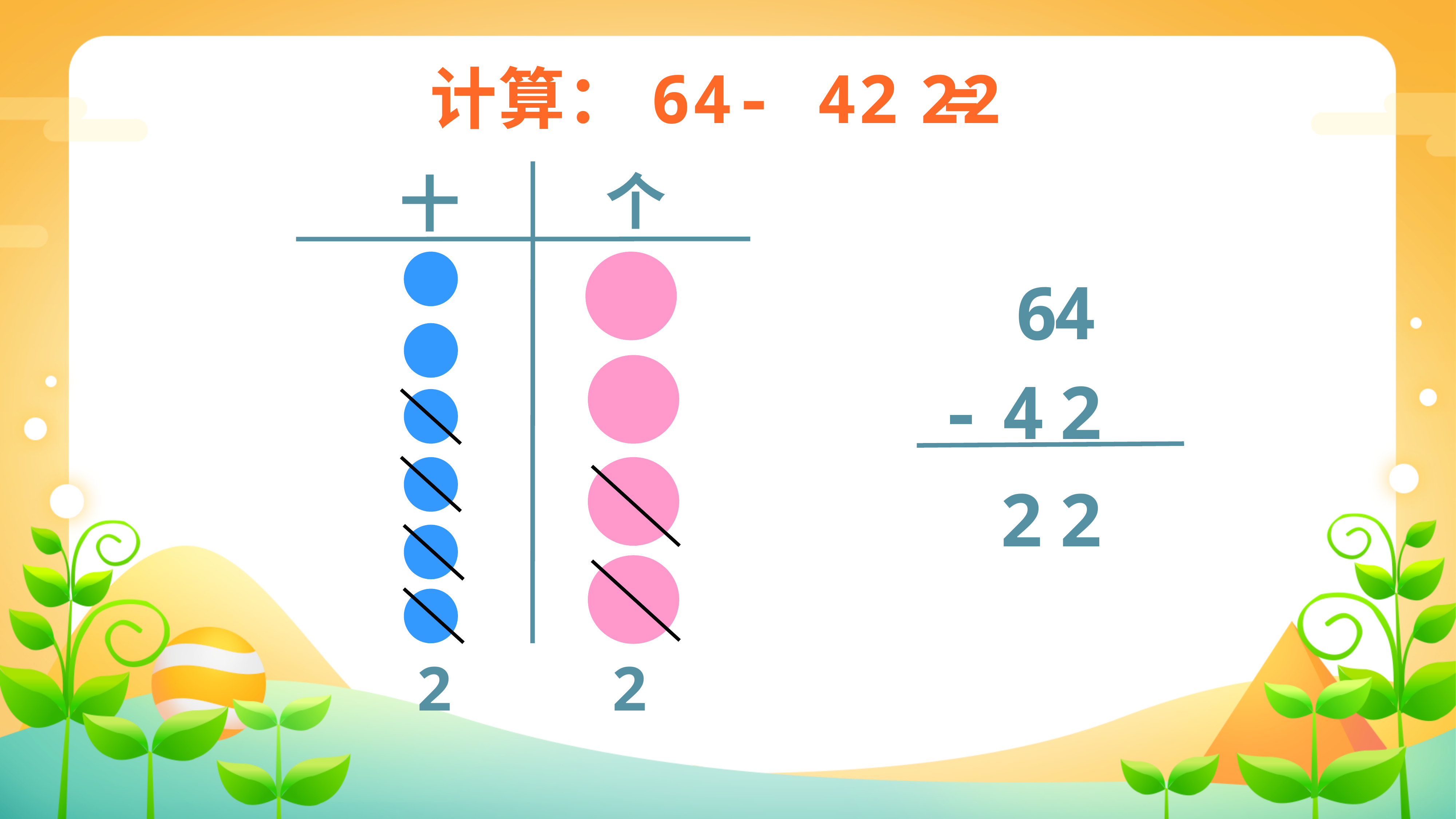

计算：64- 42 =
22
个
十
4
6

-
4
2

2
2

2
2